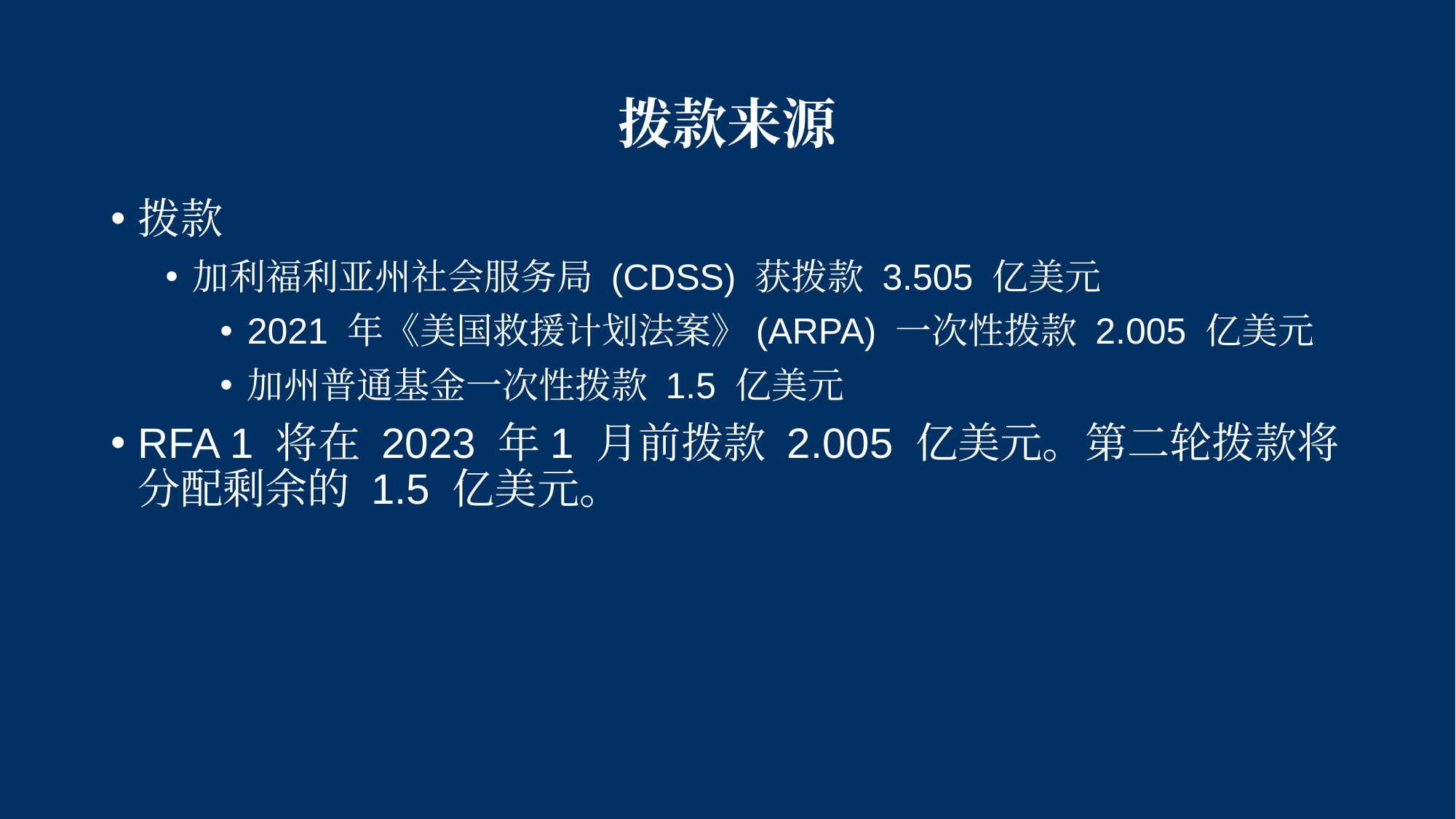

# 拨款来源
拨款
加利福利亚州社会服务局 (CDSS) 获拨款 3.505 亿美元
2021 年《美国救援计划法案》(ARPA) 一次性拨款 2.005 亿美元
加州普通基金一次性拨款 1.5 亿美元
RFA 1 将在 2023 年1 月前拨款 2.005 亿美元。第二轮拨款将分配剩余的 1.5 亿美元。